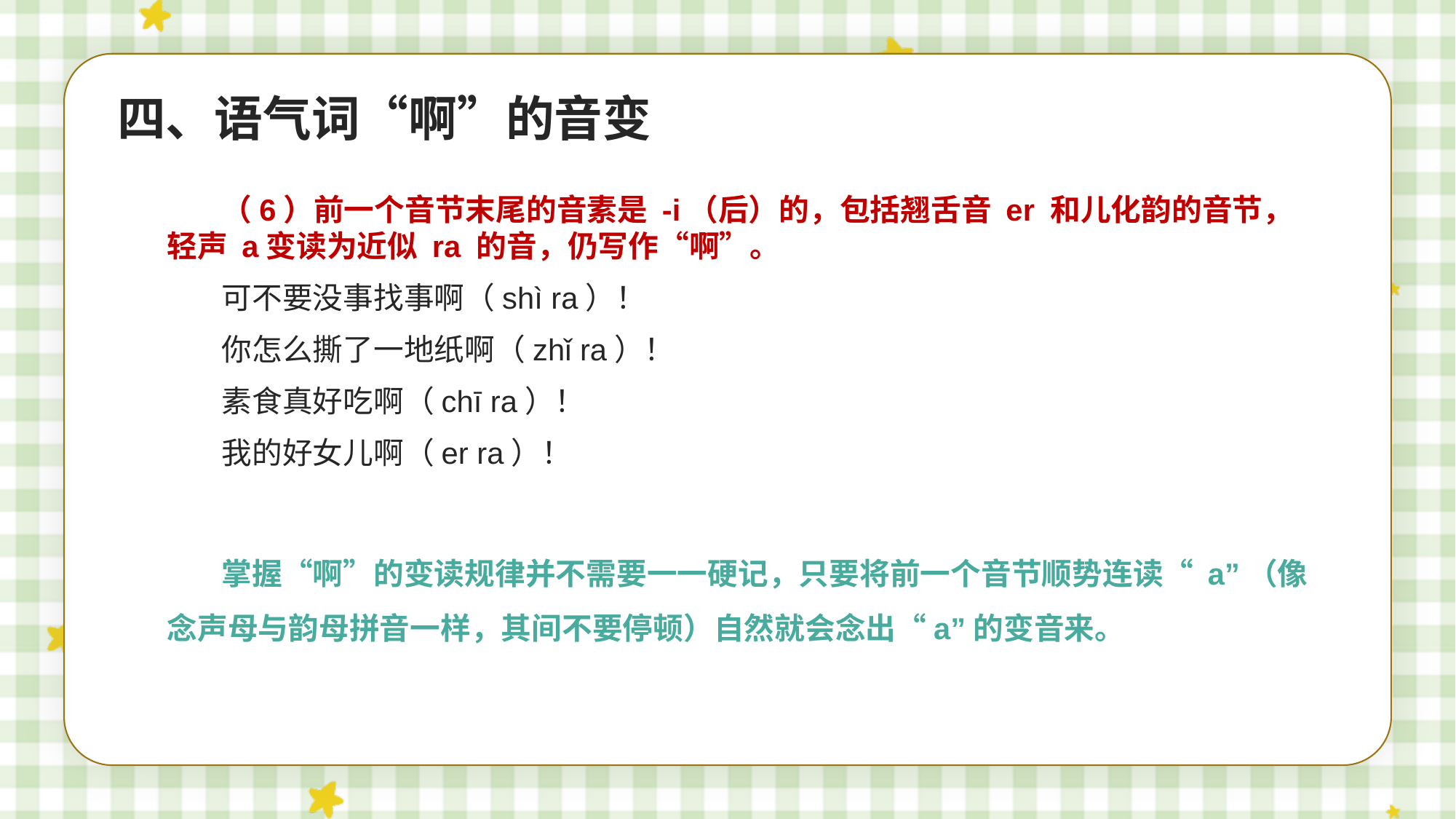

四、语气词“啊”的音变
（6）前一个音节末尾的音素是 -i（后）的，包括翘舌音 er 和儿化韵的音节，轻声 a变读为近似 ra 的音，仍写作“啊”。
可不要没事找事啊（shì ra）！
你怎么撕了一地纸啊（zhǐ ra）！
素食真好吃啊（chī ra）！
我的好女儿啊（er ra）！

掌握“啊”的变读规律并不需要一一硬记，只要将前一个音节顺势连读“ a”（像念声母与韵母拼音一样，其间不要停顿）自然就会念出“a”的变音来。